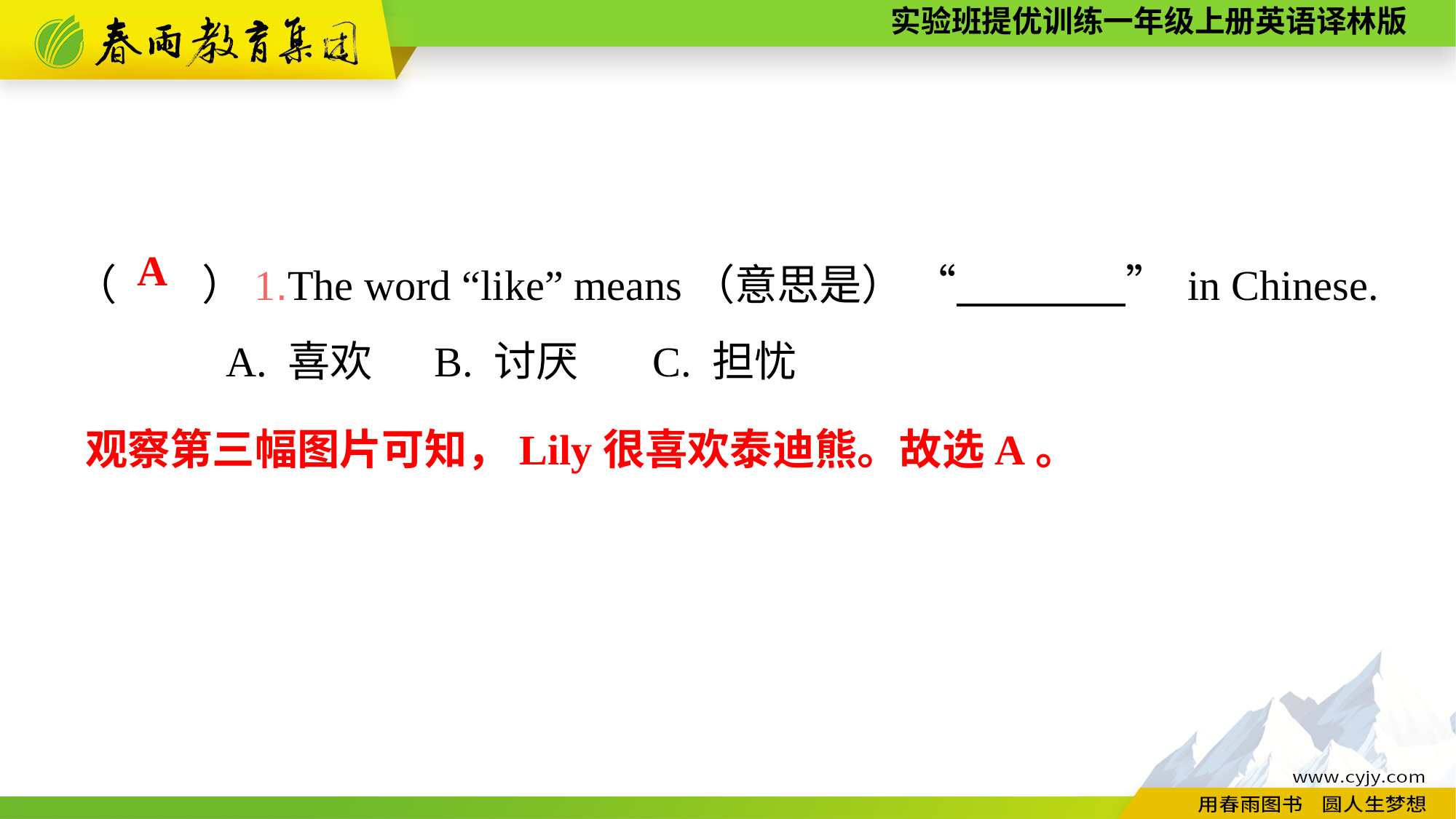

（　　）1.The word “like” means（意思是） “　　　　” in Chinese.
A. 喜欢	　B. 讨厌	　C. 担忧
A
观察第三幅图片可知，Lily很喜欢泰迪熊。故选A。